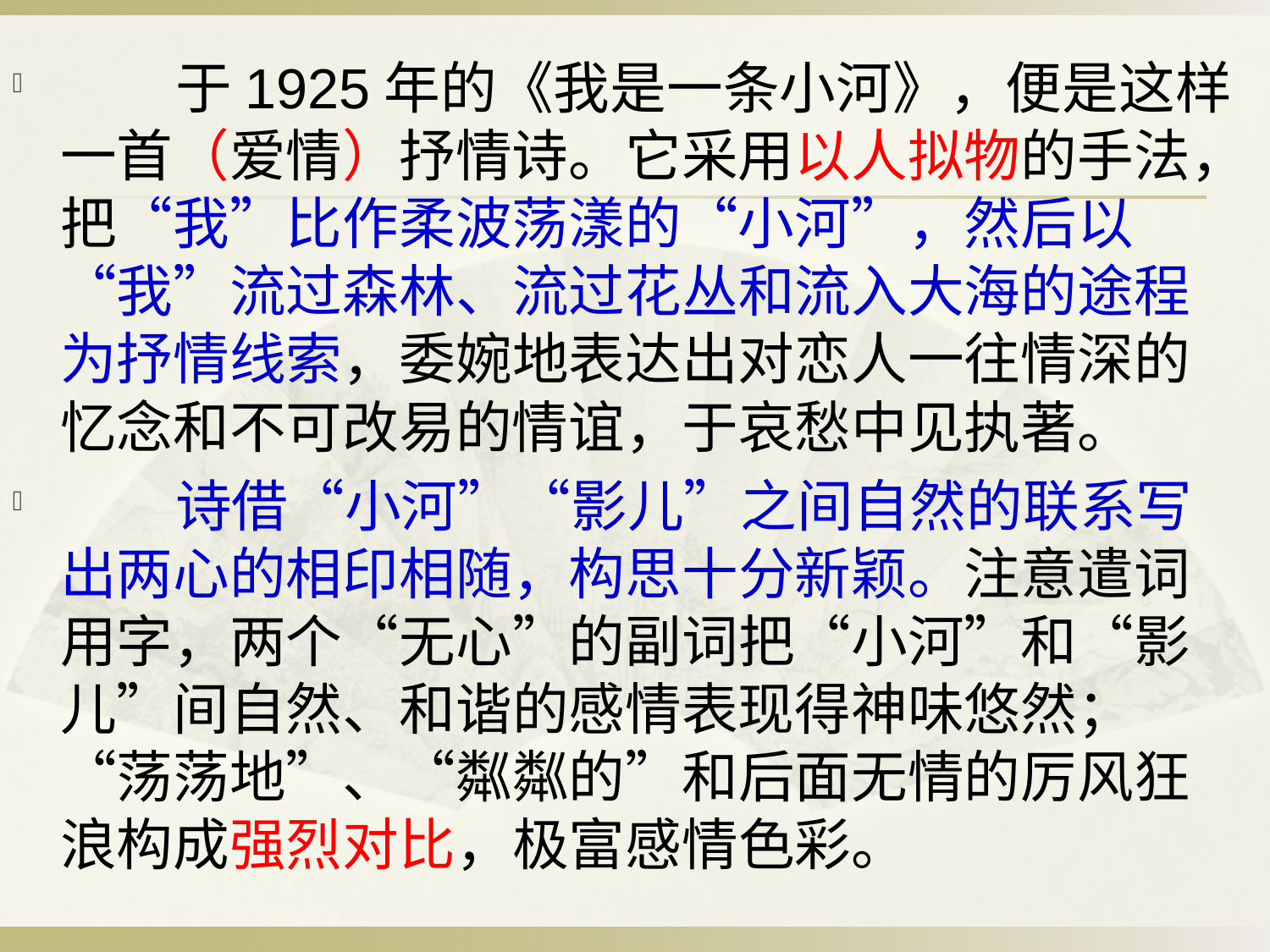

于1925年的《我是一条小河》，便是这样一首（爱情）抒情诗。它采用以人拟物的手法，把“我”比作柔波荡漾的“小河”，然后以“我”流过森林、流过花丛和流入大海的途程为抒情线索，委婉地表达出对恋人一往情深的忆念和不可改易的情谊，于哀愁中见执著。
        诗借“小河”“影儿”之间自然的联系写出两心的相印相随，构思十分新颖。注意遣词用字，两个“无心”的副词把“小河”和“影儿”间自然、和谐的感情表现得神味悠然；“荡荡地”、“粼粼的”和后面无情的厉风狂浪构成强烈对比，极富感情色彩。